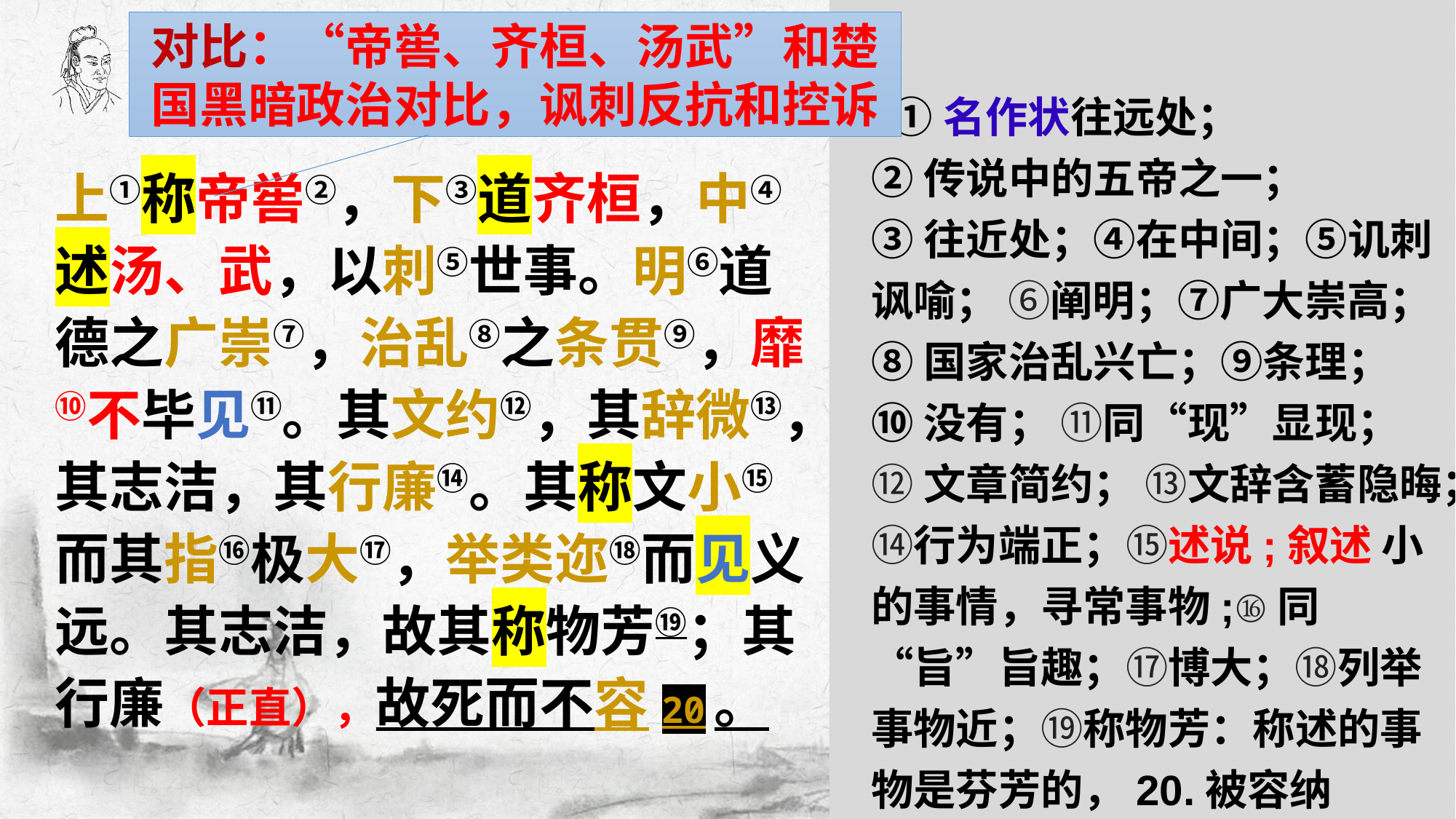

对比：“帝喾、齐桓、汤武”和楚国黑暗政治对比，讽刺反抗和控诉
  ①名作状往远处；
②传说中的五帝之一；
③往近处；④在中间；⑤讥刺讽喻； ⑥阐明；⑦广大崇高；
⑧国家治乱兴亡；⑨条理；
⑩没有； ⑪同“现”显现；
⑫文章简约； ⑬文辞含蓄隐晦；⑭行为端正；⑮述说;叙述 小的事情，寻常事物;⑯同“旨”旨趣；⑰博大；⑱列举事物近；⑲称物芳：称述的事物是芬芳的，20.被容纳

上①称帝喾②，下③道齐桓，中④述汤、武，以刺⑤世事。明⑥道德之广崇⑦，治乱⑧之条贯⑨，靡⑩不毕见⑪。其文约⑫，其辞微⑬，其志洁，其行廉⑭。其称文小⑮而其指⑯极大⑰，举类迩⑱而见义远。其志洁，故其称物芳⑲；其行廉（正直），故死而不容20。